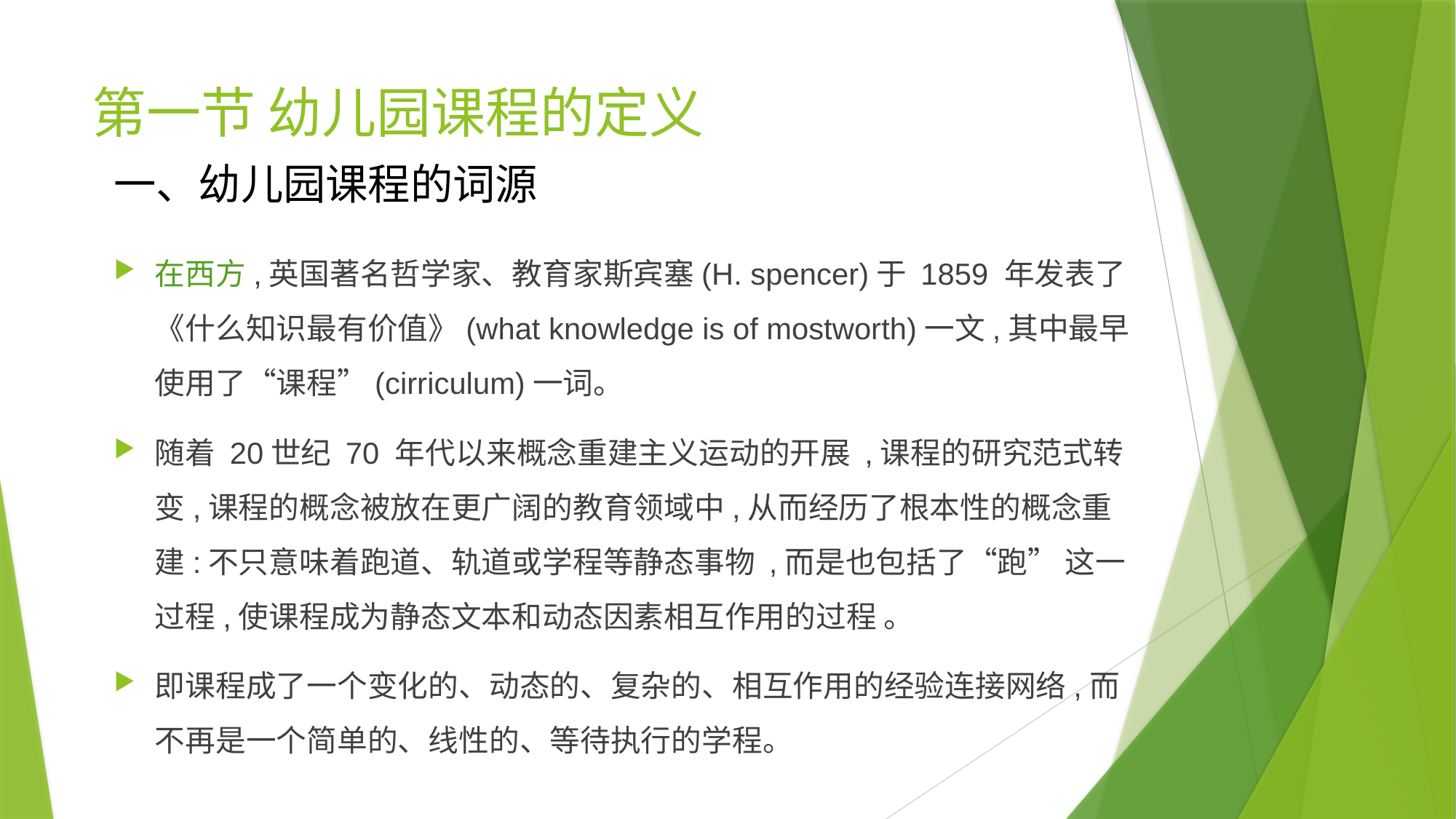

# 第一节 幼儿园课程的定义
一、幼儿园课程的词源
在西方,英国著名哲学家、教育家斯宾塞(H. spencer)于 1859 年发表了《什么知识最有价值》(what knowledge is of mostworth)一文,其中最早使用了“课程”(cirriculum)一词。
随着 20世纪 70 年代以来概念重建主义运动的开展 ,课程的研究范式转变,课程的概念被放在更广阔的教育领域中,从而经历了根本性的概念重建:不只意味着跑道、轨道或学程等静态事物 ,而是也包括了“跑” 这一过程,使课程成为静态文本和动态因素相互作用的过程 。
即课程成了一个变化的、动态的、复杂的、相互作用的经验连接网络,而不再是一个简单的、线性的、等待执行的学程。